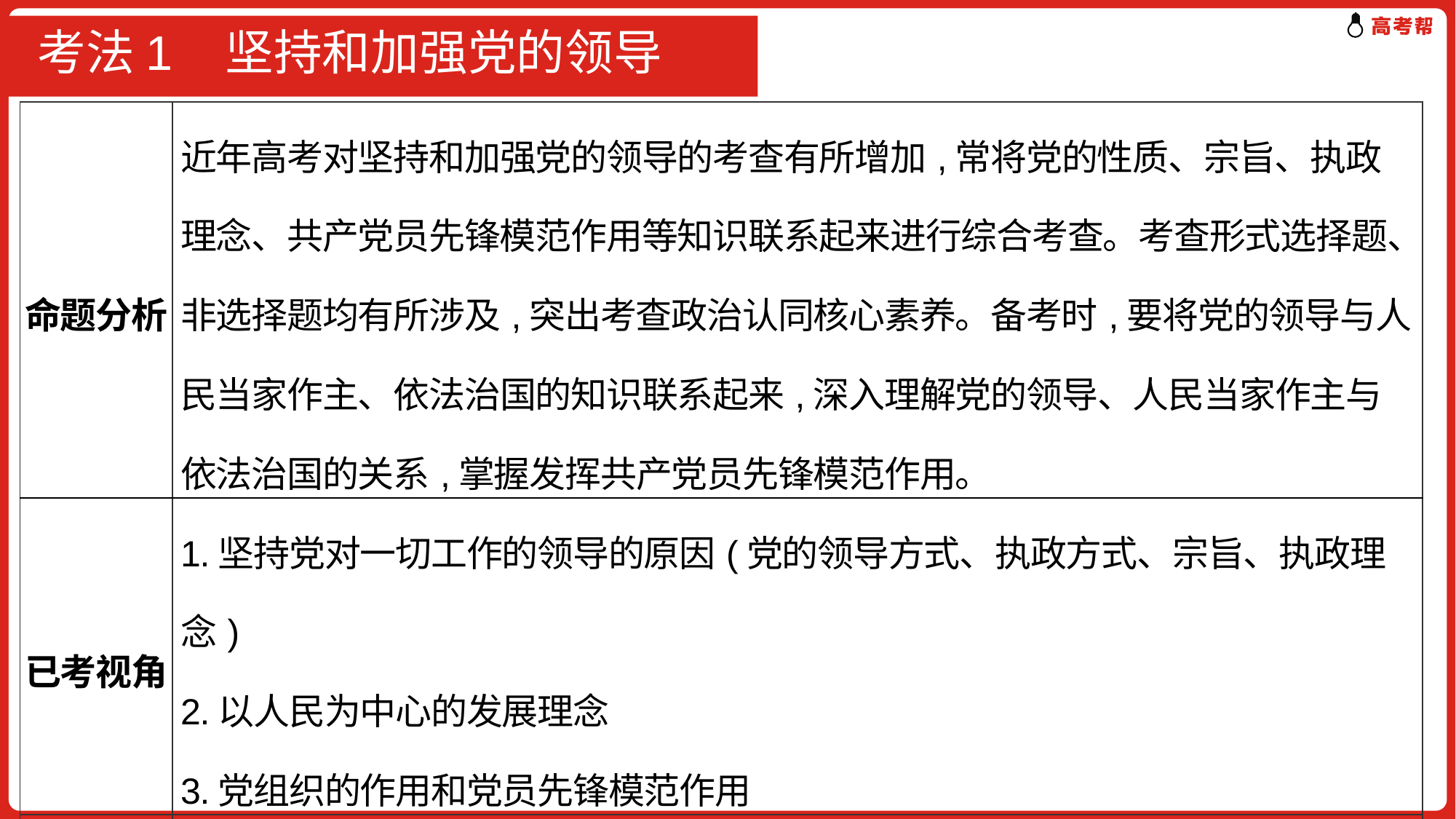

# 考法1   坚持和加强党的领导
| 命题分析 | 近年高考对坚持和加强党的领导的考查有所增加,常将党的性质、宗旨、执政理念、共产党员先锋模范作用等知识联系起来进行综合考查。考查形式选择题、非选择题均有所涉及,突出考查政治认同核心素养。备考时,要将党的领导与人民当家作主、依法治国的知识联系起来,深入理解党的领导、人民当家作主与依法治国的关系,掌握发挥共产党员先锋模范作用。 |
| --- | --- |
| 已考视角 | 1.坚持党对一切工作的领导的原因(党的领导方式、执政方式、宗旨、执政理念) 2.以人民为中心的发展理念 3.党组织的作用和党员先锋模范作用 |
| 预测视角 | 1.中国特色社会主义制度的最大优势 2.以人民为中心的发展思想 |